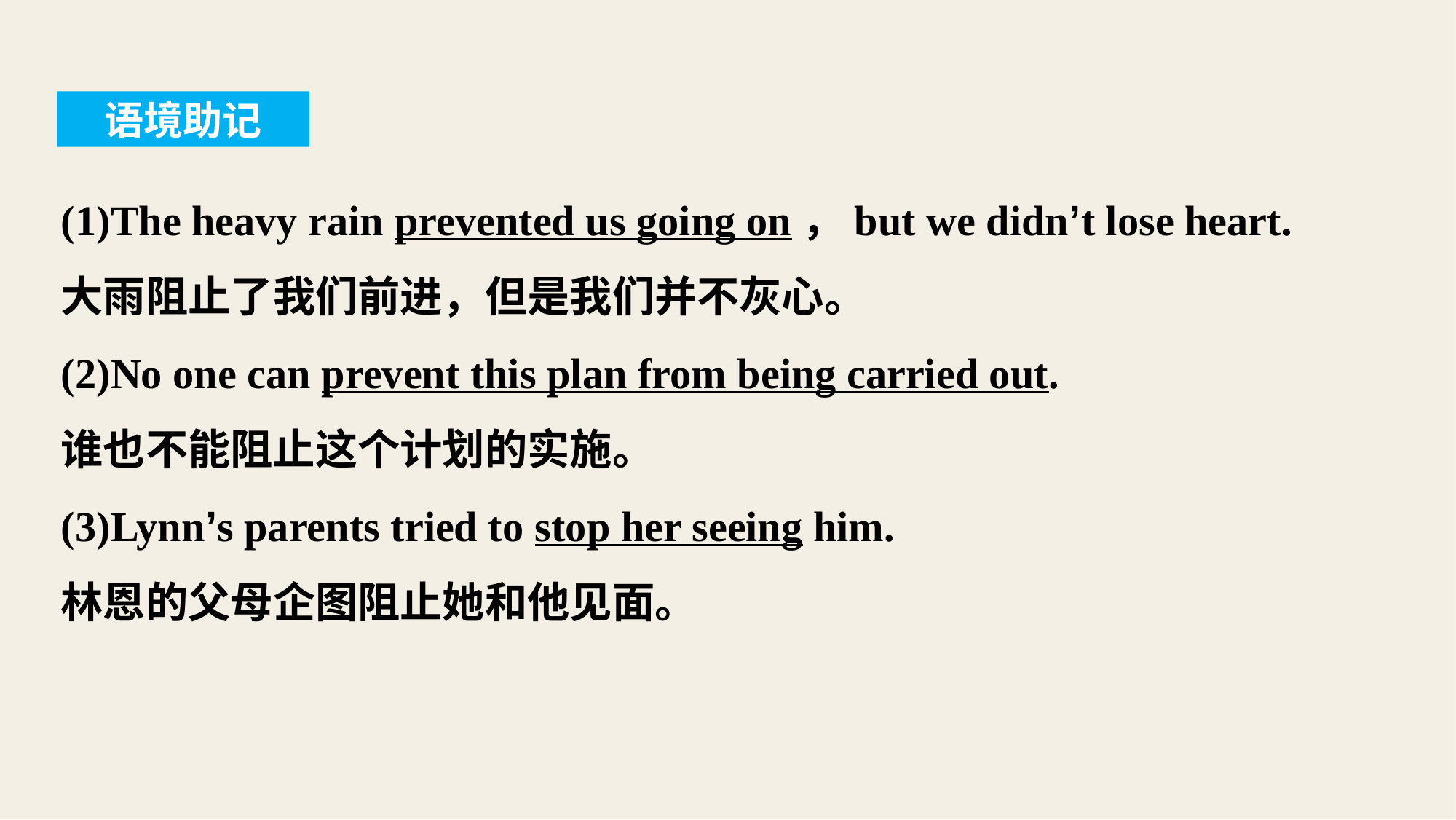

语境助记
(1)The heavy rain prevented us going on，but we didn’t lose heart.
大雨阻止了我们前进，但是我们并不灰心。
(2)No one can prevent this plan from being carried out.
谁也不能阻止这个计划的实施。
(3)Lynn’s parents tried to stop her seeing him.
林恩的父母企图阻止她和他见面。